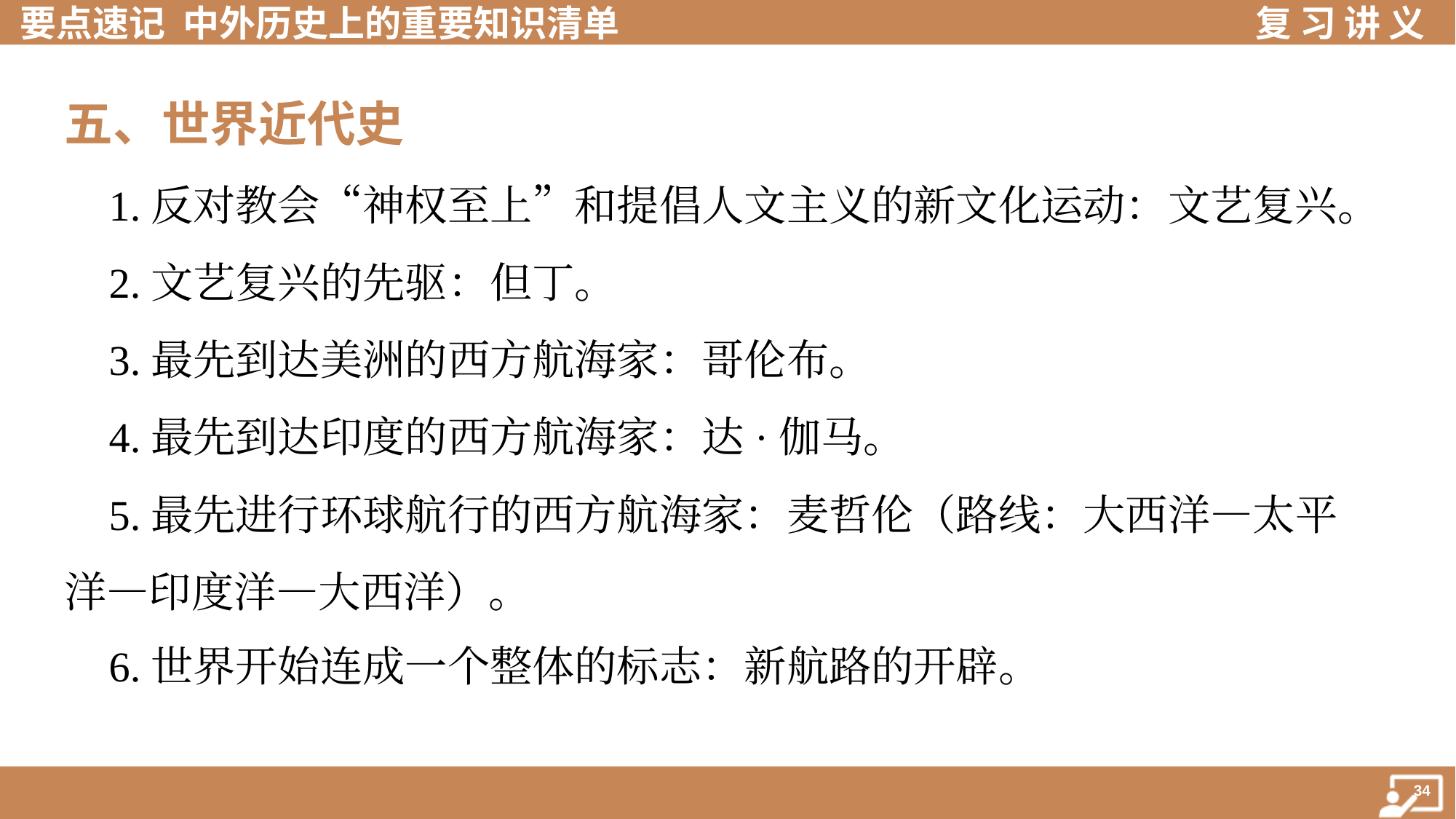

五、世界近代史
    1.反对教会“神权至上”和提倡人文主义的新文化运动：文艺复兴。
    2.文艺复兴的先驱：但丁。
    3.最先到达美洲的西方航海家：哥伦布。
    4.最先到达印度的西方航海家：达·伽马。
    5.最先进行环球航行的西方航海家：麦哲伦（路线：大西洋—太平
洋—印度洋—大西洋）。
    6.世界开始连成一个整体的标志：新航路的开辟。